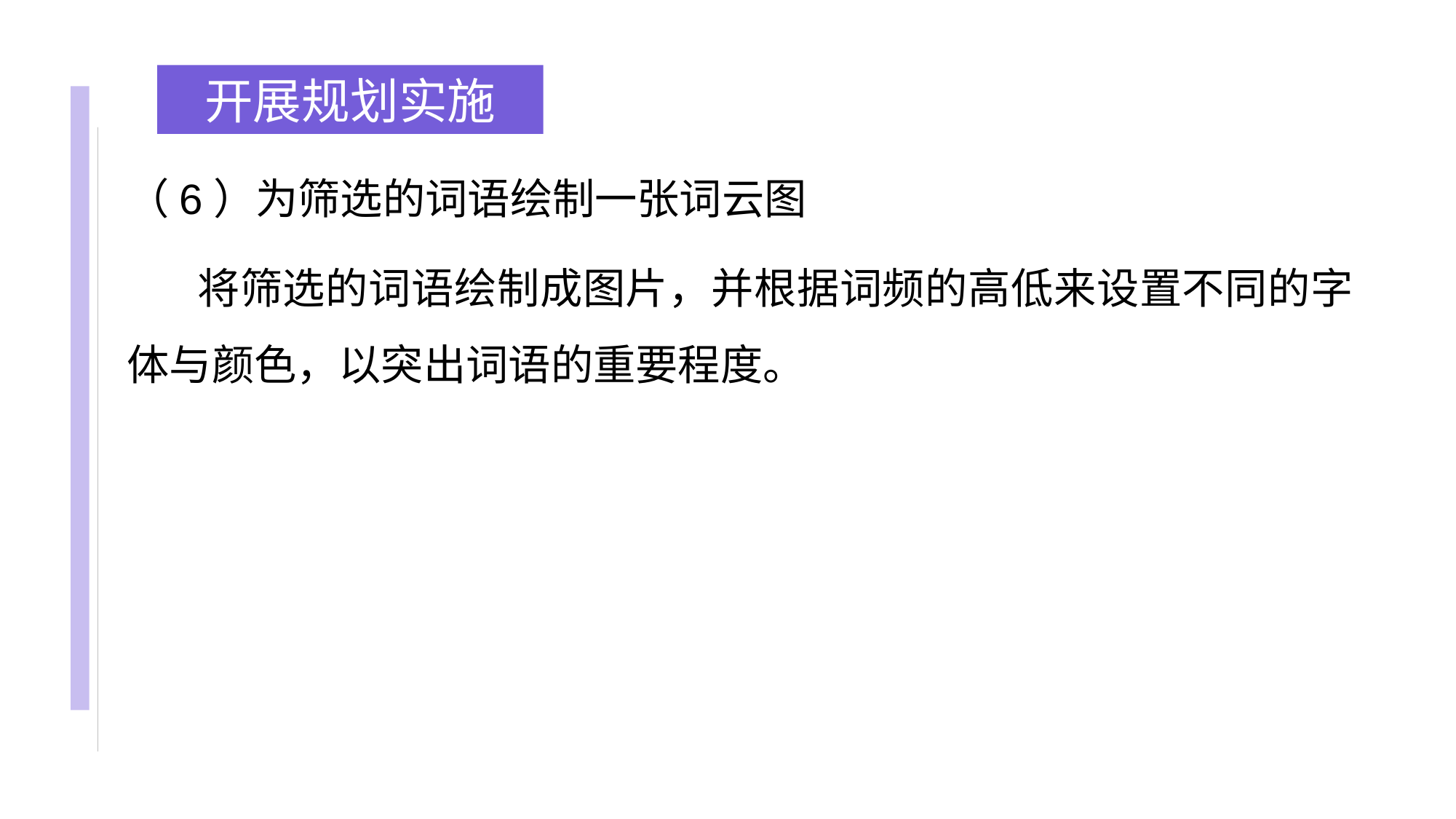

开展规划实施

（6）为筛选的词语绘制一张词云图
      将筛选的词语绘制成图片，并根据词频的高低来设置不同的字体与颜色，以突出词语的重要程度。